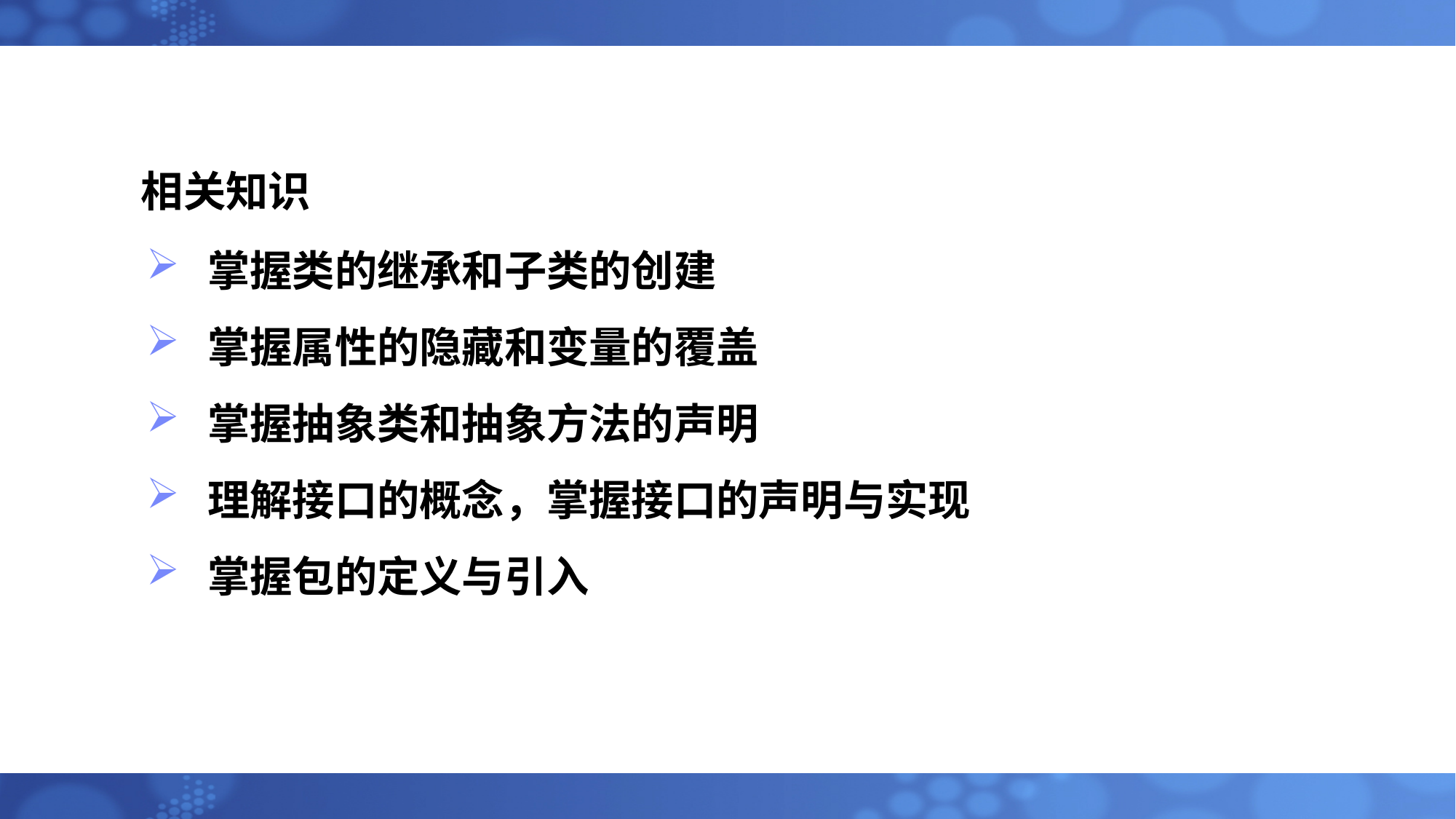

相关知识
掌握类的继承和子类的创建
掌握属性的隐藏和变量的覆盖
掌握抽象类和抽象方法的声明
理解接口的概念，掌握接口的声明与实现
掌握包的定义与引入